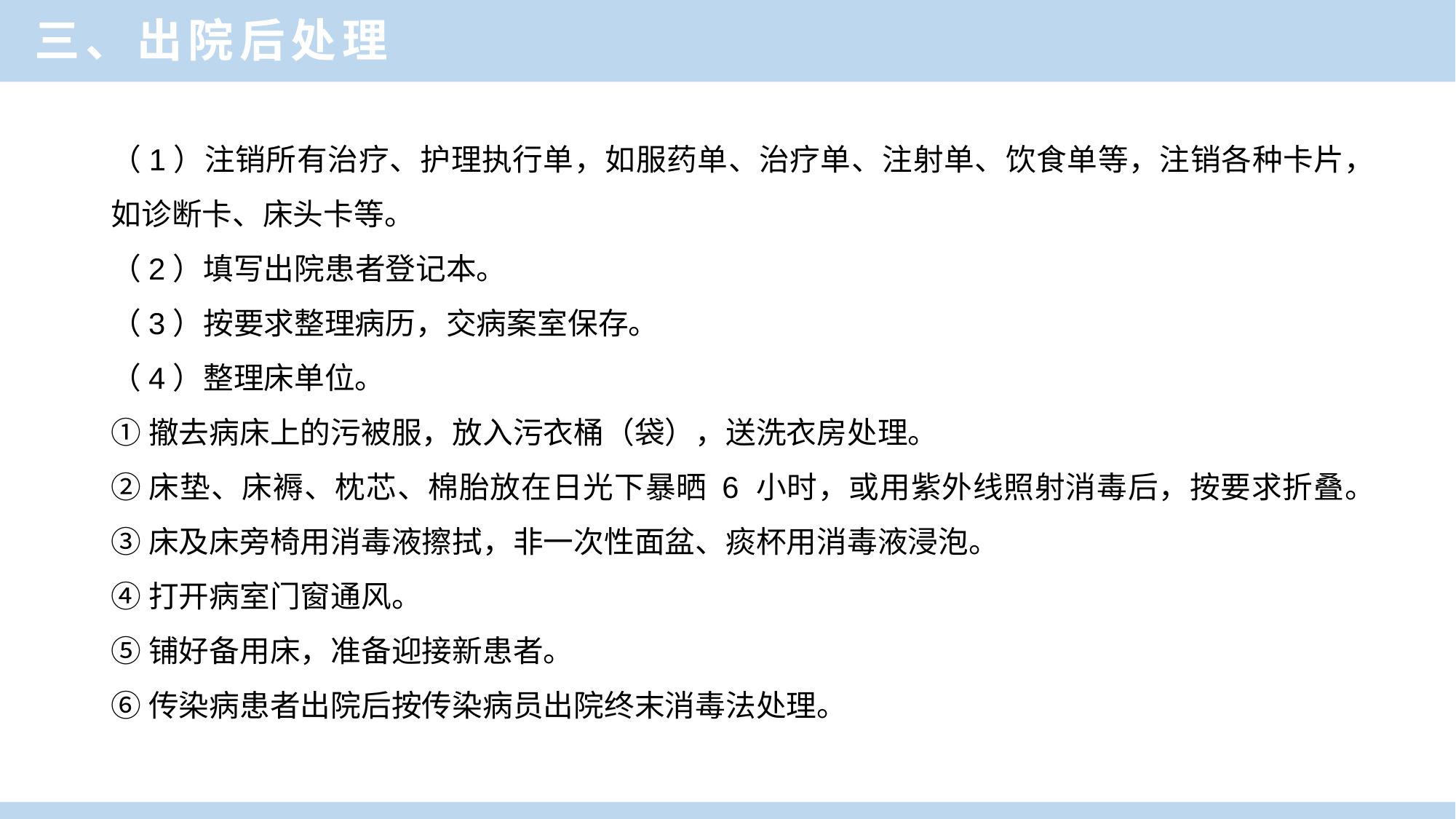

三、出院后处理
（1）注销所有治疗、护理执行单，如服药单、治疗单、注射单、饮食单等，注销各种卡片，如诊断卡、床头卡等。
（2）填写出院患者登记本。
（3）按要求整理病历，交病案室保存。
（4）整理床单位。
①撤去病床上的污被服，放入污衣桶（袋），送洗衣房处理。
②床垫、床褥、枕芯、棉胎放在日光下暴晒 6 小时，或用紫外线照射消毒后，按要求折叠。
③床及床旁椅用消毒液擦拭，非一次性面盆、痰杯用消毒液浸泡。
④打开病室门窗通风。
⑤铺好备用床，准备迎接新患者。
⑥传染病患者出院后按传染病员出院终末消毒法处理。